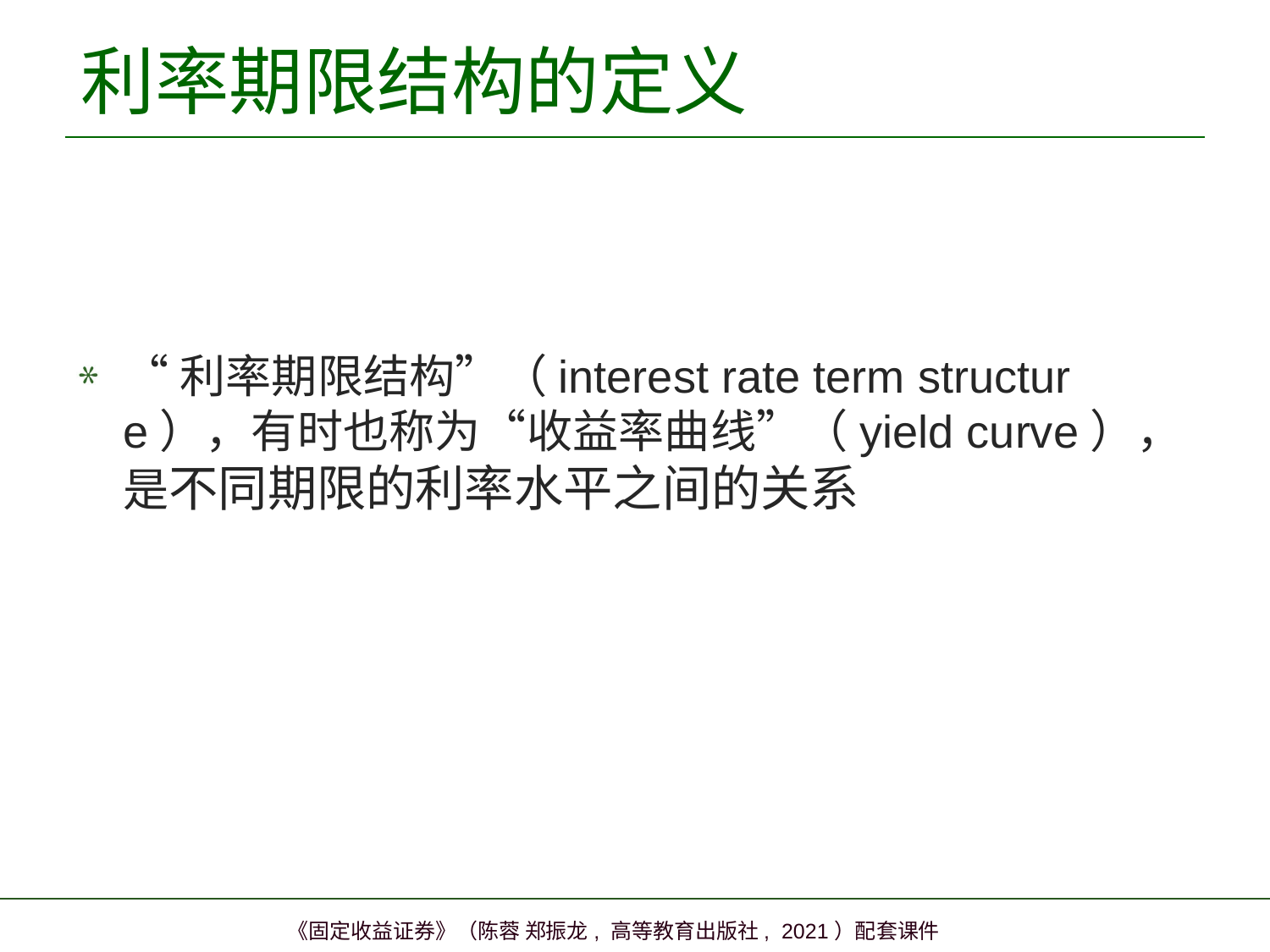

# 利率期限结构的定义

“利率期限结构”（interest rate term structure），有时也称为“收益率曲线”（yield curve），是不同期限的利率水平之间的关系